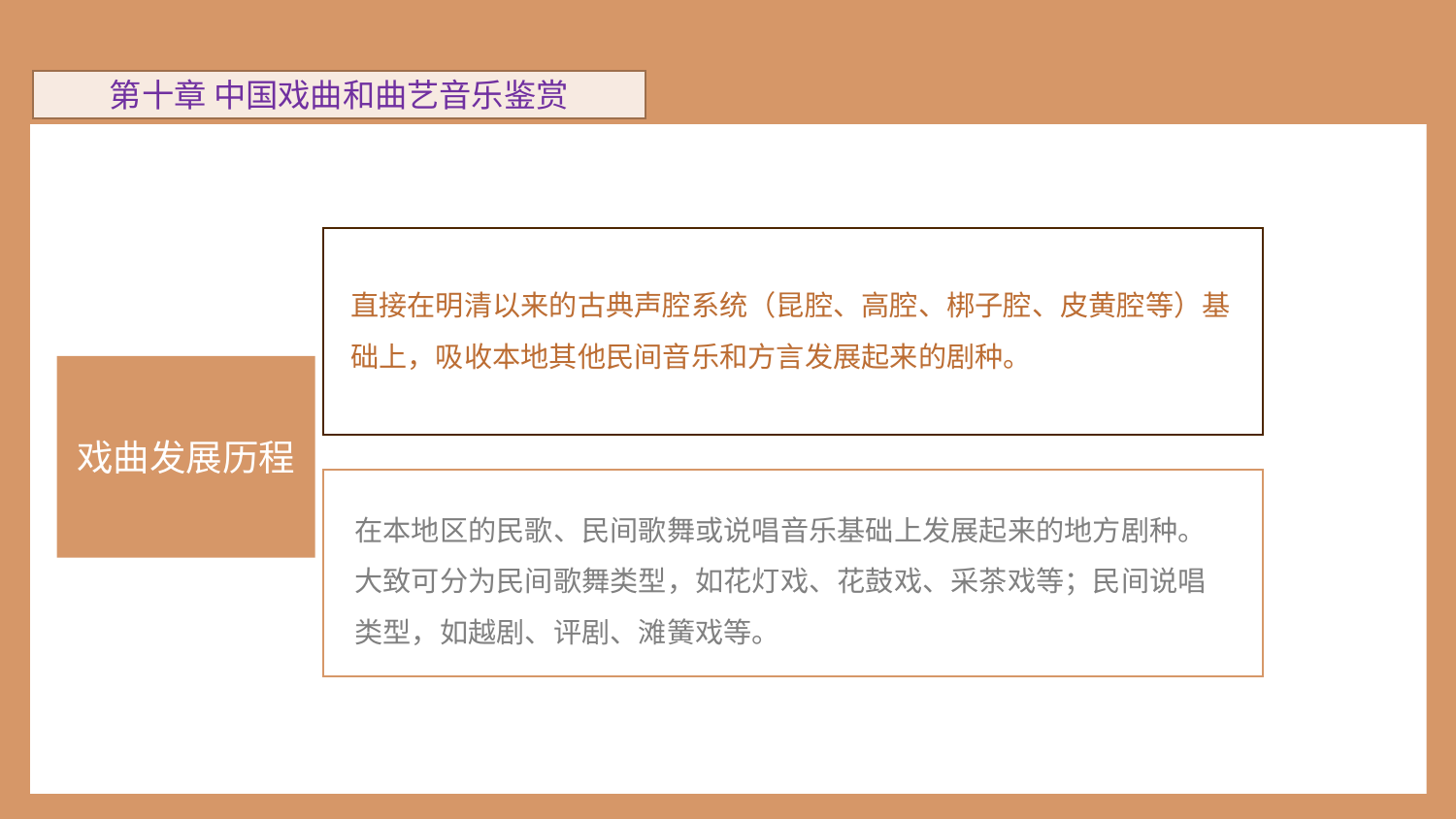

第十章 中国戏曲和曲艺音乐鉴赏

直接在明清以来的古典声腔系统（昆腔、高腔、梆子腔、皮黄腔等）基础上，吸收本地其他民间音乐和方言发展起来的剧种。
记谱法
戏曲发展历程

在本地区的民歌、民间歌舞或说唱音乐基础上发展起来的地方剧种。大致可分为民间歌舞类型，如花灯戏、花鼓戏、采茶戏等；民间说唱类型，如越剧、评剧、滩簧戏等。
记录音乐